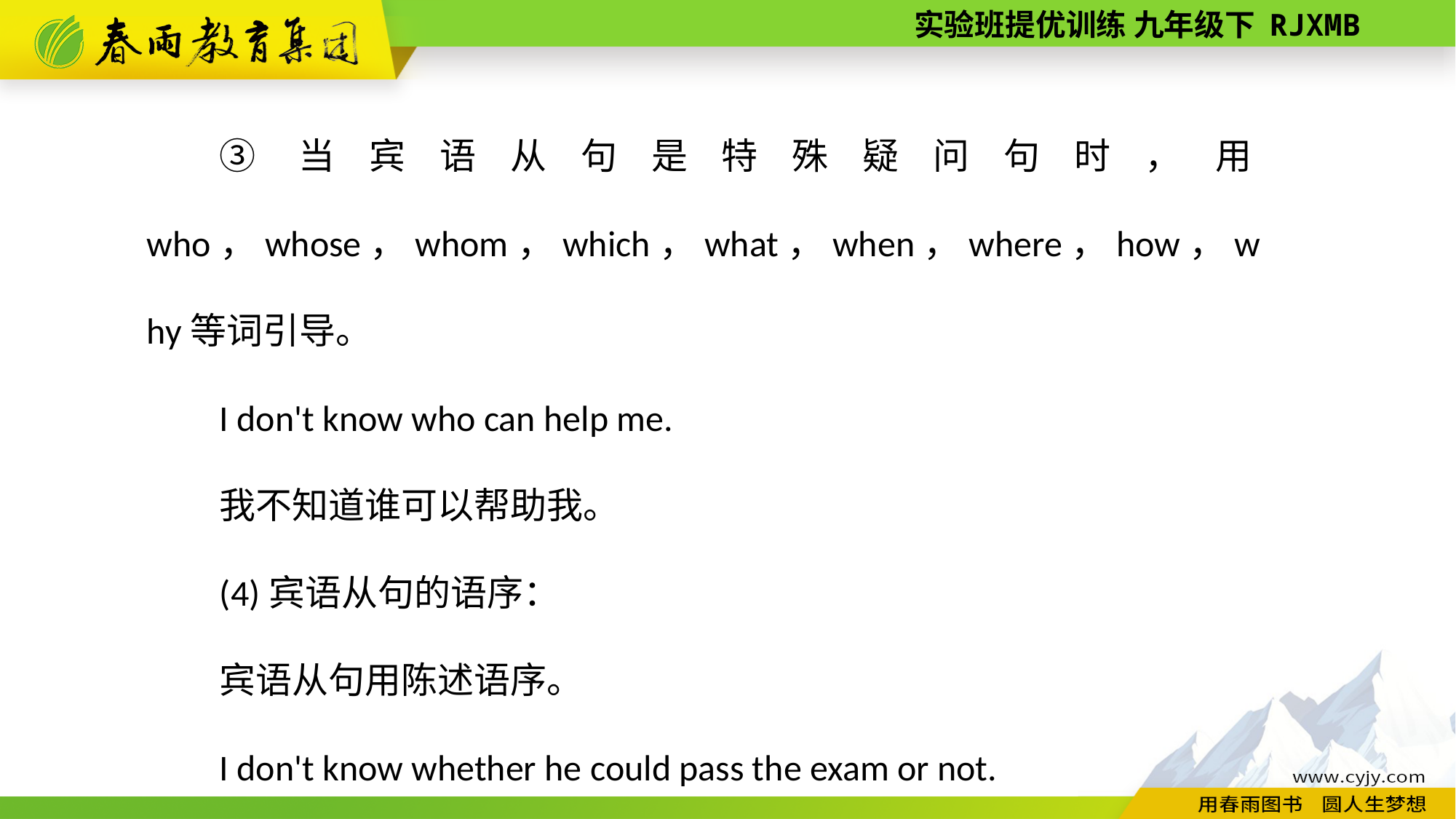

③当宾语从句是特殊疑问句时，用who，whose，whom，which，what，when，where，how，why等词引导。
I don't know who can help me.
我不知道谁可以帮助我。
(4)宾语从句的语序：
宾语从句用陈述语序。
I don't know whether he could pass the exam or not.
我不知道他是否能通过考试。